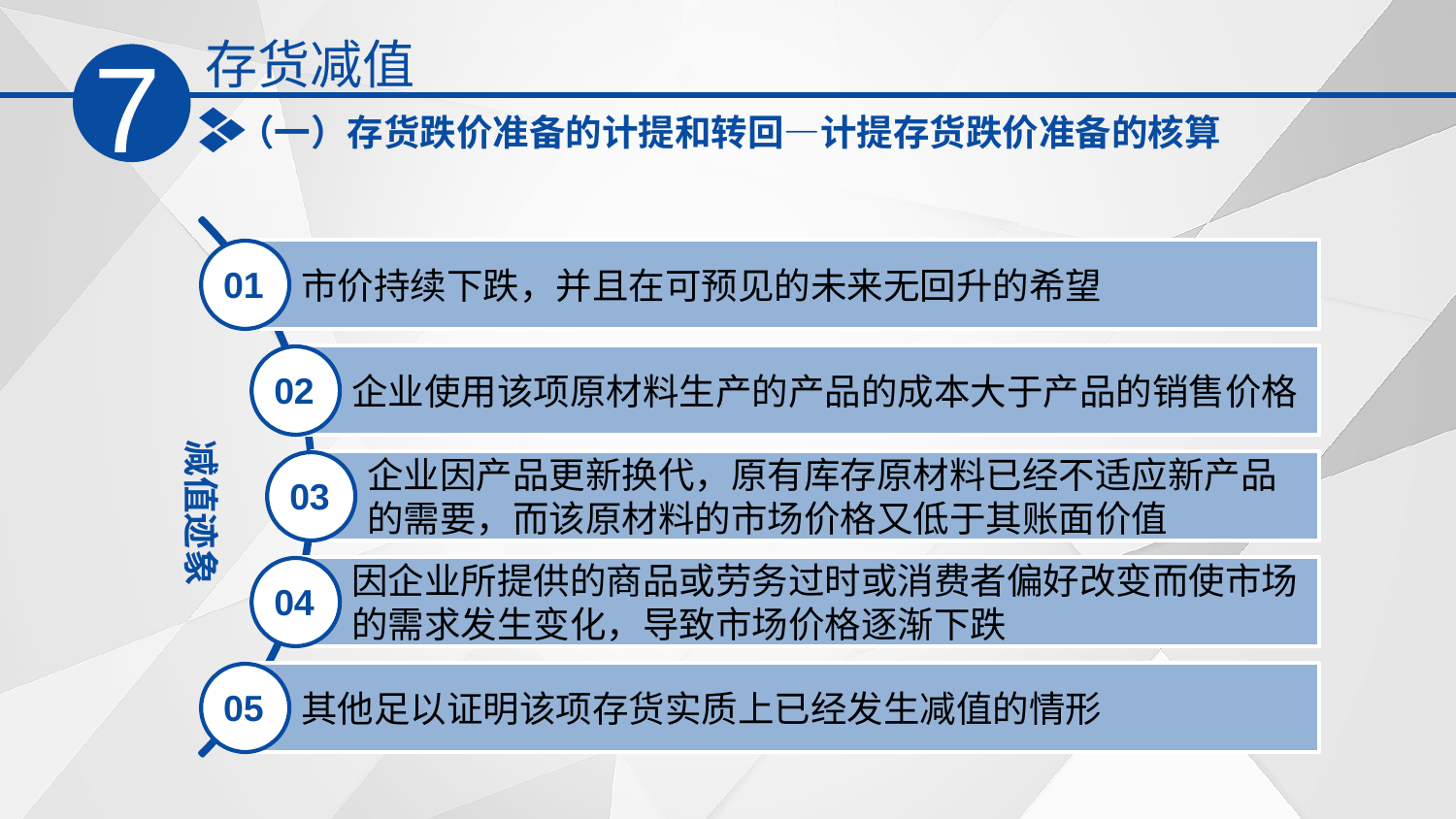

存货减值
7

（一）存货跌价准备的计提和转回—计提存货跌价准备的核算

市价持续下跌，并且在可预见的未来无回升的希望

01
企业使用该项原材料生产的产品的成本大于产品的销售价格

02
减值迹象
企业因产品更新换代，原有库存原材料已经不适应新产品的需要，而该原材料的市场价格又低于其账面价值

03
因企业所提供的商品或劳务过时或消费者偏好改变而使市场的需求发生变化，导致市场价格逐渐下跌

04
其他足以证明该项存货实质上已经发生减值的情形

05